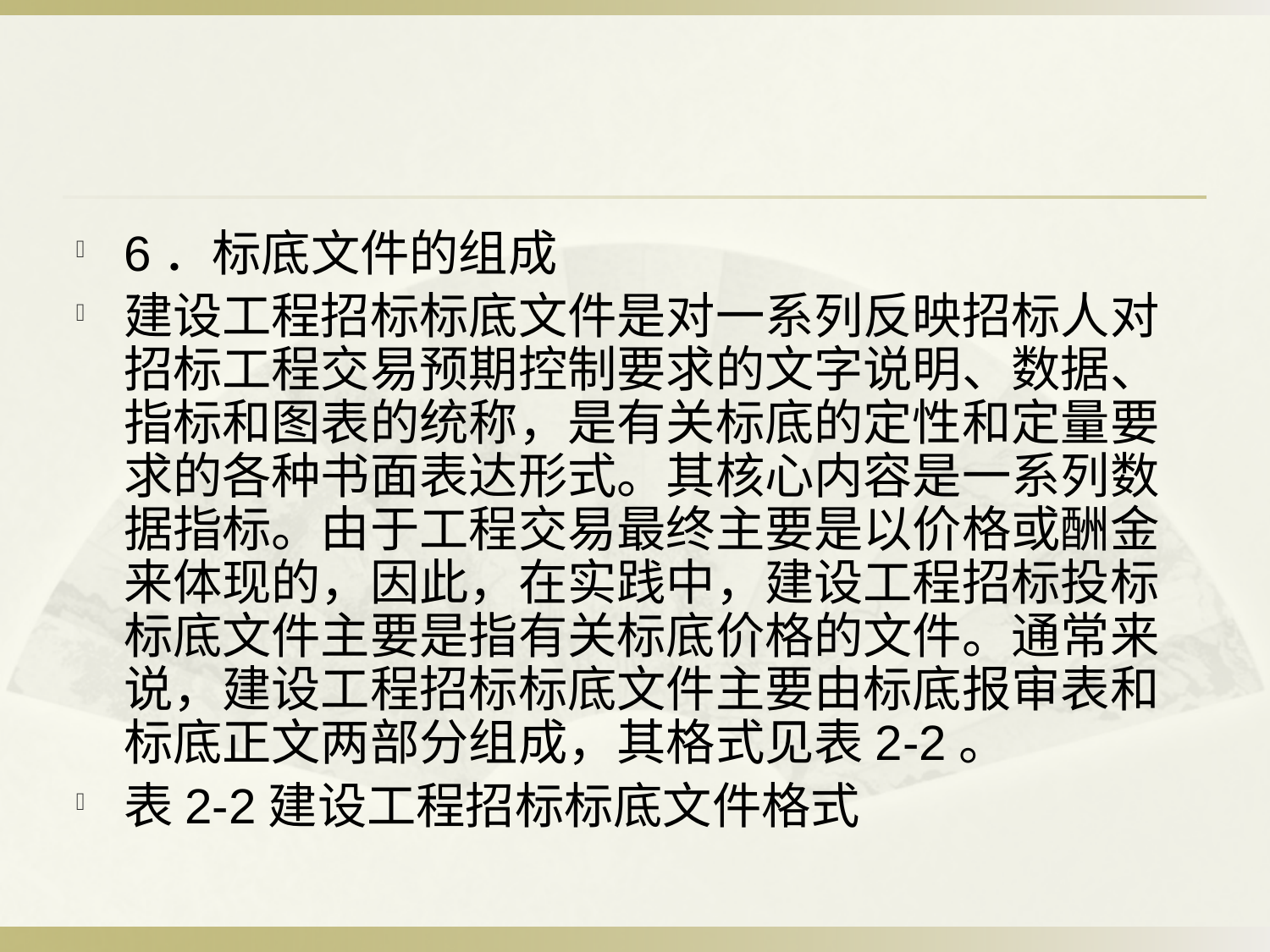

#
6．标底文件的组成
建设工程招标标底文件是对一系列反映招标人对招标工程交易预期控制要求的文字说明、数据、指标和图表的统称，是有关标底的定性和定量要求的各种书面表达形式。其核心内容是一系列数据指标。由于工程交易最终主要是以价格或酬金来体现的，因此，在实践中，建设工程招标投标标底文件主要是指有关标底价格的文件。通常来说，建设工程招标标底文件主要由标底报审表和标底正文两部分组成，其格式见表2-2。
表2-2建设工程招标标底文件格式